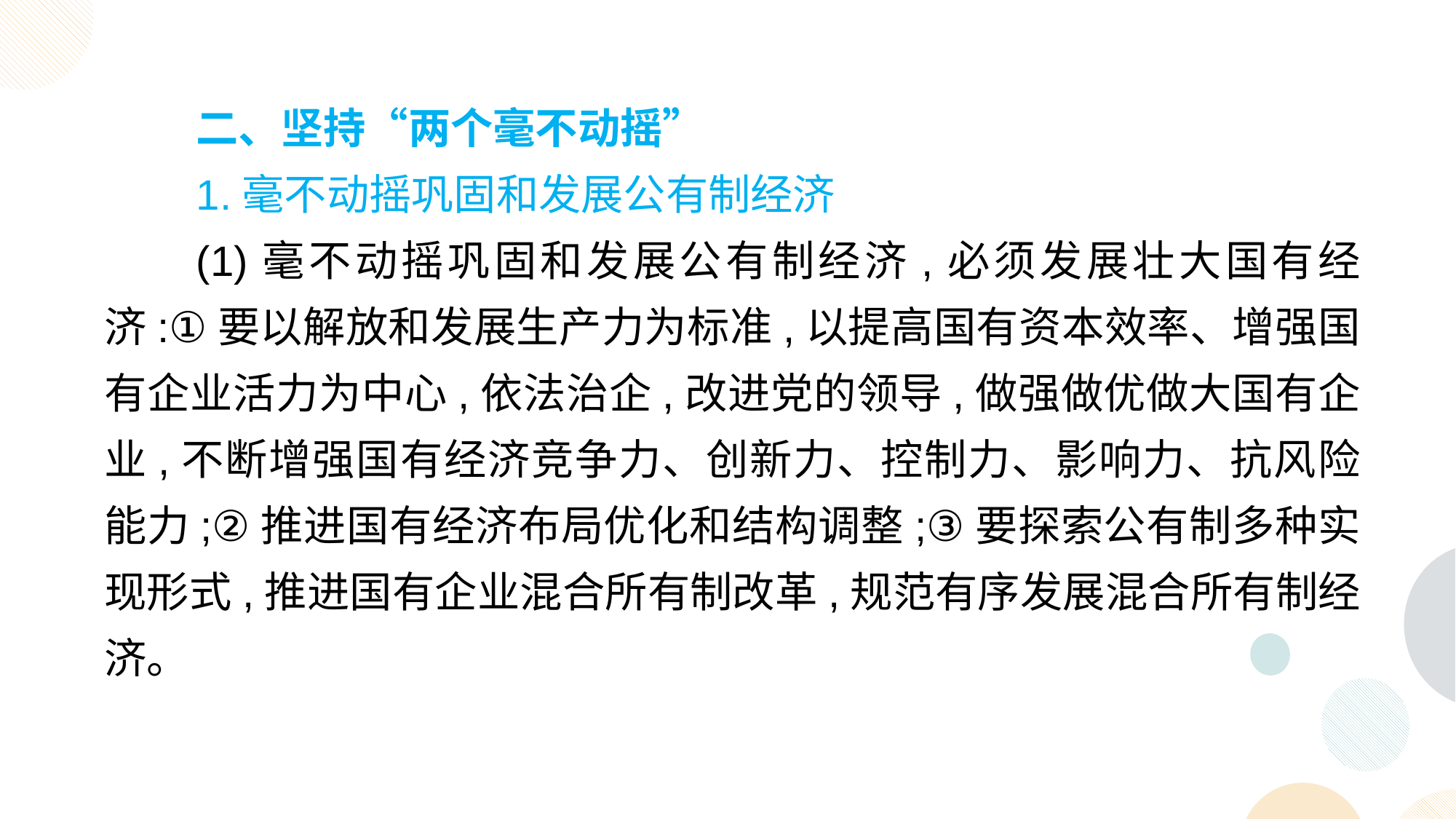

二、坚持“两个毫不动摇”
1.毫不动摇巩固和发展公有制经济
(1)毫不动摇巩固和发展公有制经济,必须发展壮大国有经济:①要以解放和发展生产力为标准,以提高国有资本效率、增强国有企业活力为中心,依法治企,改进党的领导,做强做优做大国有企业,不断增强国有经济竞争力、创新力、控制力、影响力、抗风险能力;②推进国有经济布局优化和结构调整;③要探索公有制多种实现形式,推进国有企业混合所有制改革,规范有序发展混合所有制经济。